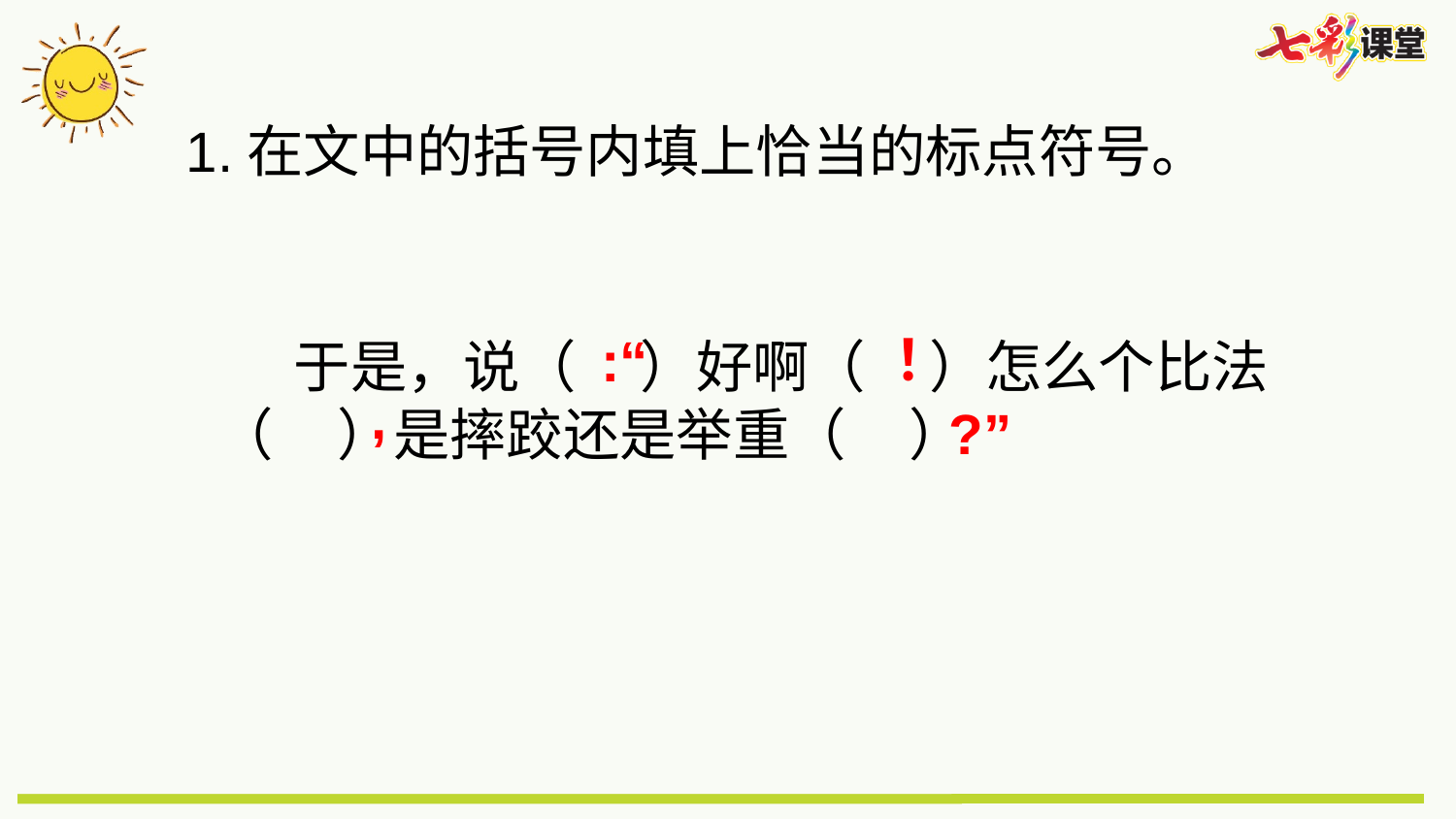

1.在文中的括号内填上恰当的标点符号。

！
:“
     于是，说（     ）好啊（     ）怎么个比法（     ）是摔跤还是举重（     ）
,
?”